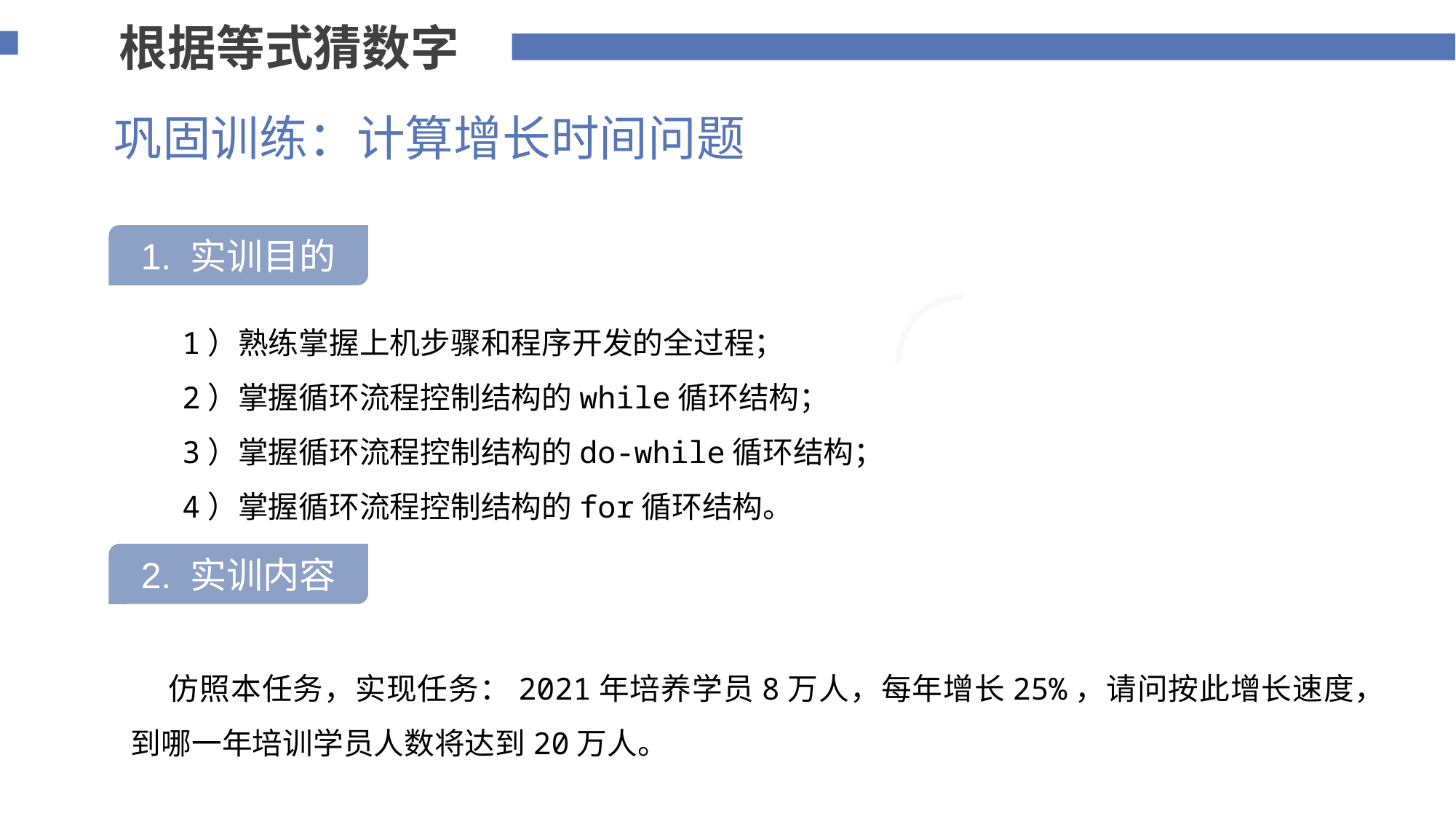

根据等式猜数字

巩固训练：计算增长时间问题
1. 实训目的

75%
    1）熟练掌握上机步骤和程序开发的全过程；
    2）掌握循环流程控制结构的while循环结构；
    3）掌握循环流程控制结构的do-while循环结构；
    4）掌握循环流程控制结构的for循环结构。
2. 实训内容
    仿照本任务，实现任务：2021年培养学员8万人，每年增长25%，请问按此增长速度，到哪一年培训学员人数将达到20万人。